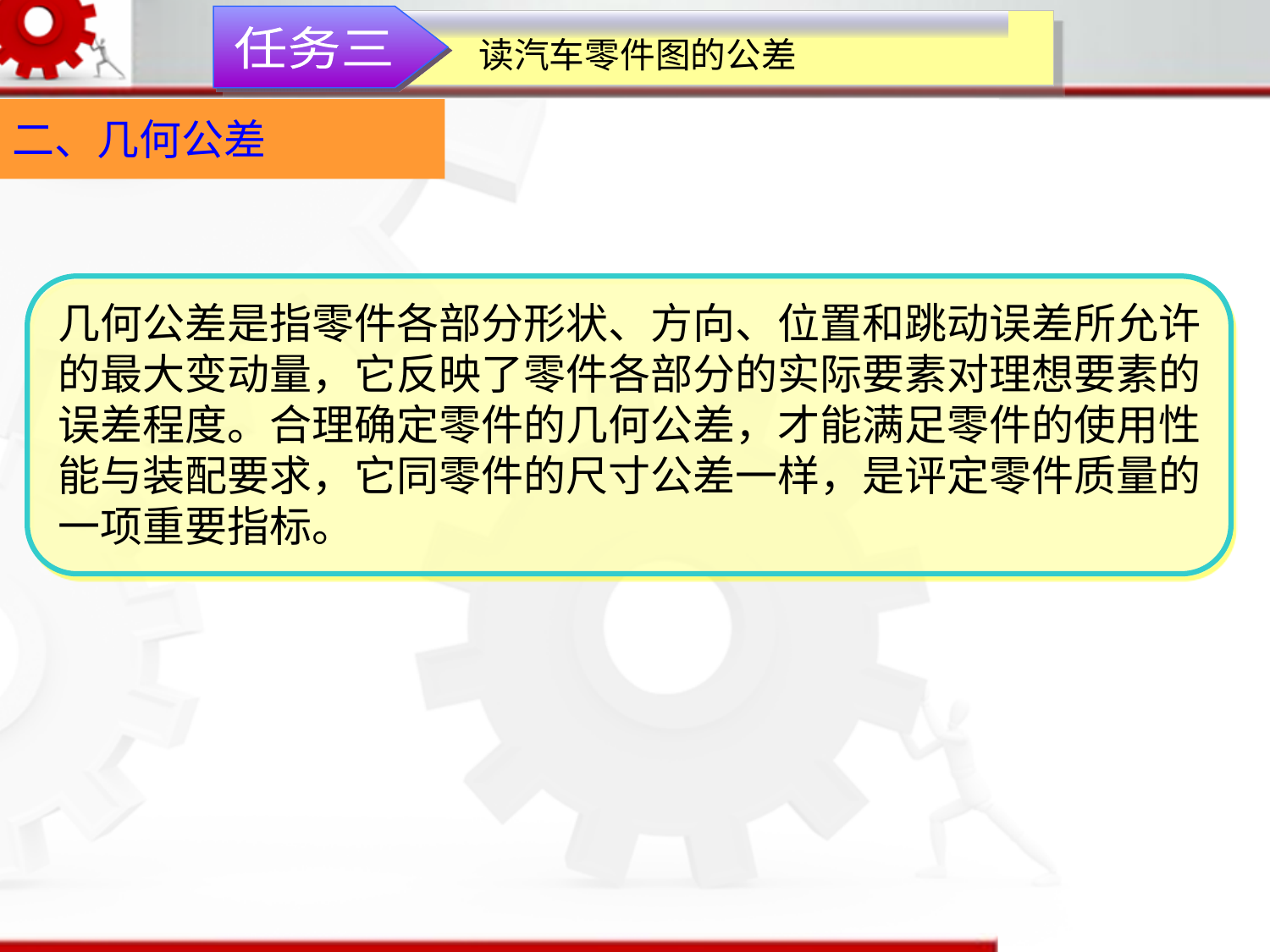

读汽车零件图的公差
任务三
二、几何公差

几何公差是指零件各部分形状、方向、位置和跳动误差所允许的最大变动量，它反映了零件各部分的实际要素对理想要素的误差程度。合理确定零件的几何公差，才能满足零件的使用性能与装配要求，它同零件的尺寸公差一样，是评定零件质量的一项重要指标。